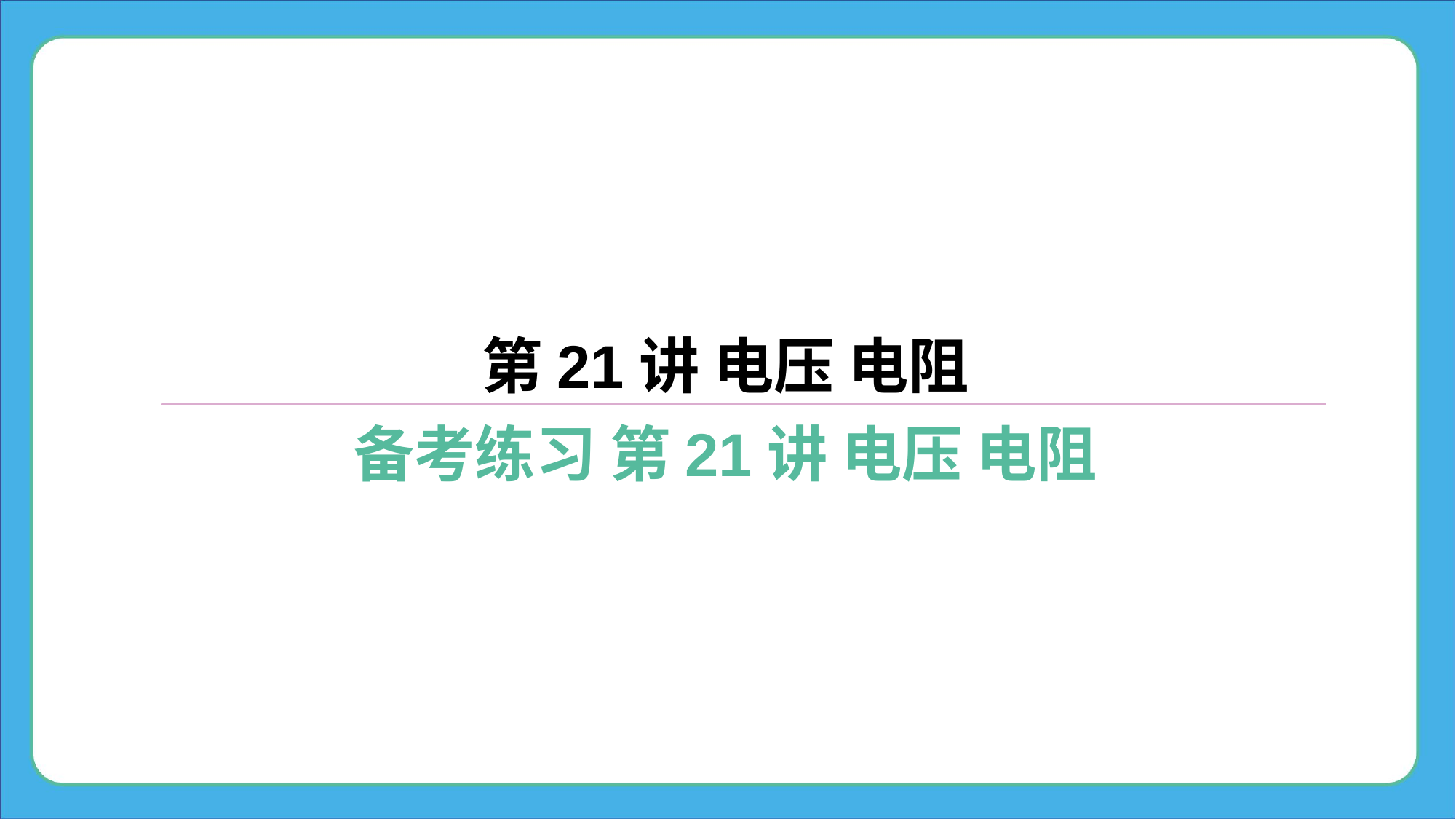

第21讲 电压 电阻
备考练习 第21讲 电压 电阻